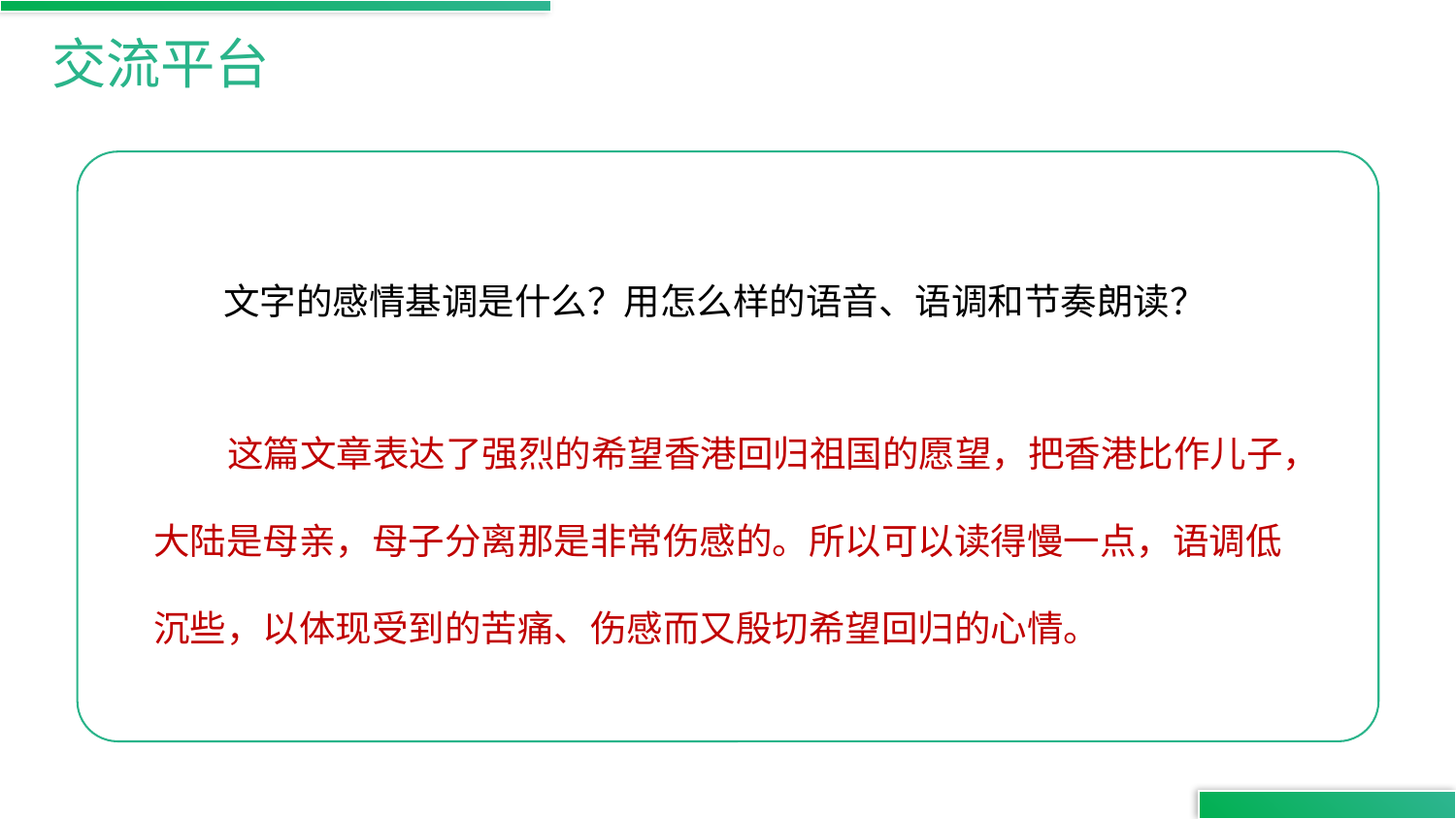

交流平台
文字的感情基调是什么？用怎么样的语音、语调和节奏朗读？
  这篇文章表达了强烈的希望香港回归祖国的愿望，把香港比作儿子，大陆是母亲，母子分离那是非常伤感的。所以可以读得慢一点，语调低沉些，以体现受到的苦痛、伤感而又殷切希望回归的心情。